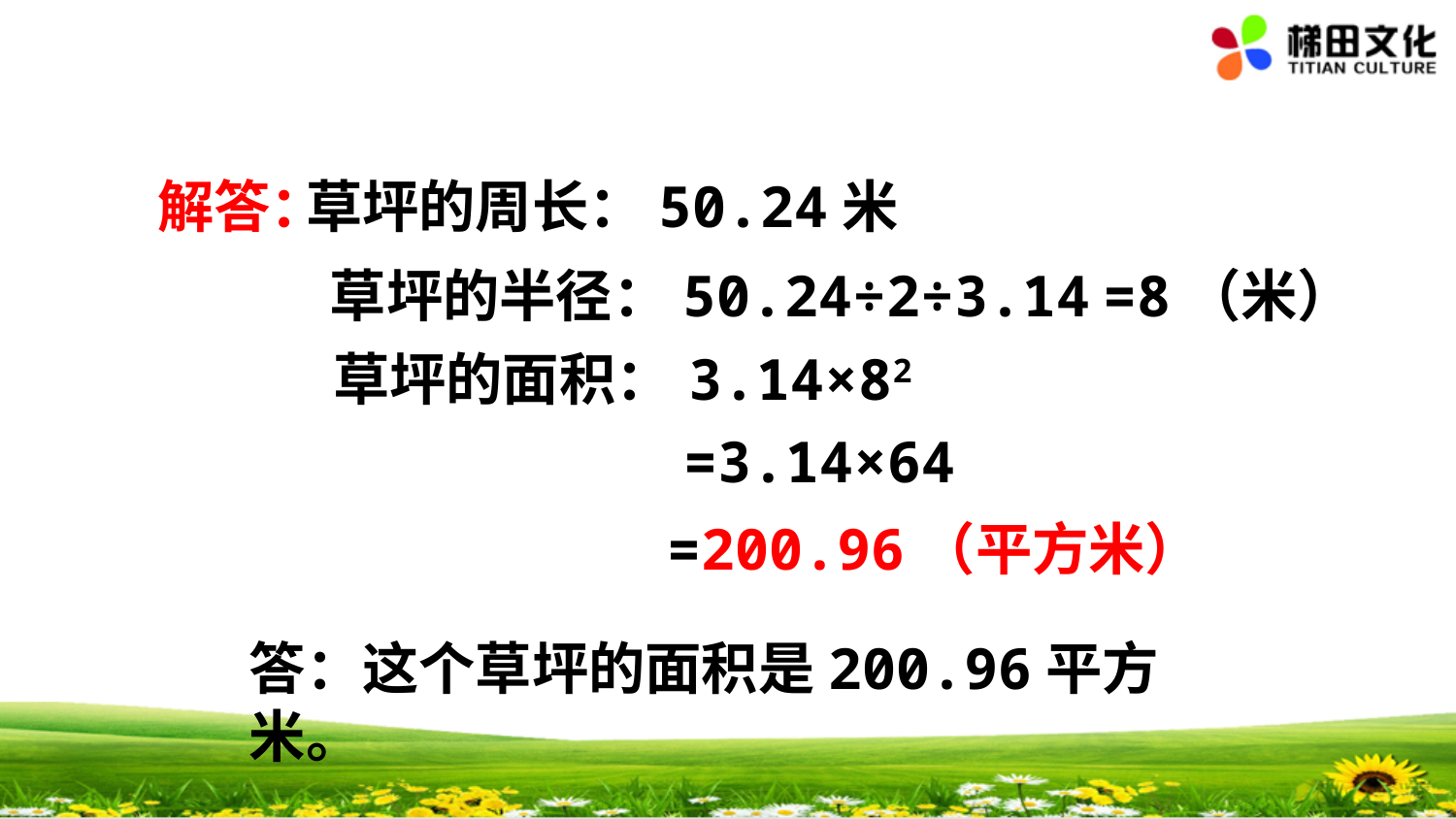

解答：
草坪的周长：50.24米
草坪的半径：50.24÷2÷3.14
=8（米）
草坪的面积：
3.14×82
=3.14×64
=200.96（平方米）
答：这个草坪的面积是200.96平方米。